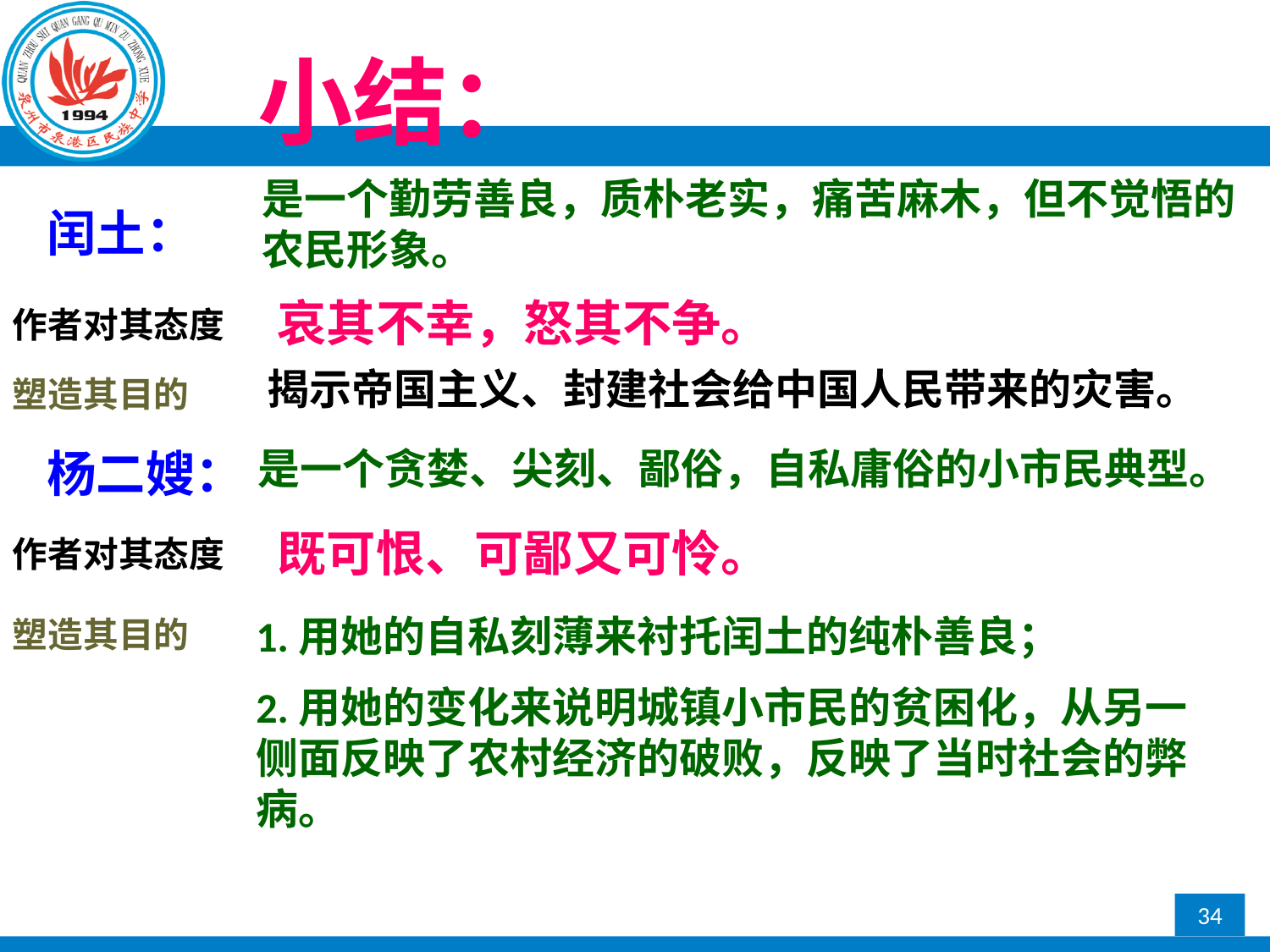

小结：
是一个勤劳善良，质朴老实，痛苦麻木，但不觉悟的农民形象。
闰土：
哀其不幸，怒其不争。
作者对其态度
揭示帝国主义、封建社会给中国人民带来的灾害。
塑造其目的
杨二嫂：
是一个贪婪、尖刻、鄙俗，自私庸俗的小市民典型。
既可恨、可鄙又可怜。
作者对其态度

1.用她的自私刻薄来衬托闰土的纯朴善良；
2.用她的变化来说明城镇小市民的贫困化，从另一侧面反映了农村经济的破败，反映了当时社会的弊病。
塑造其目的